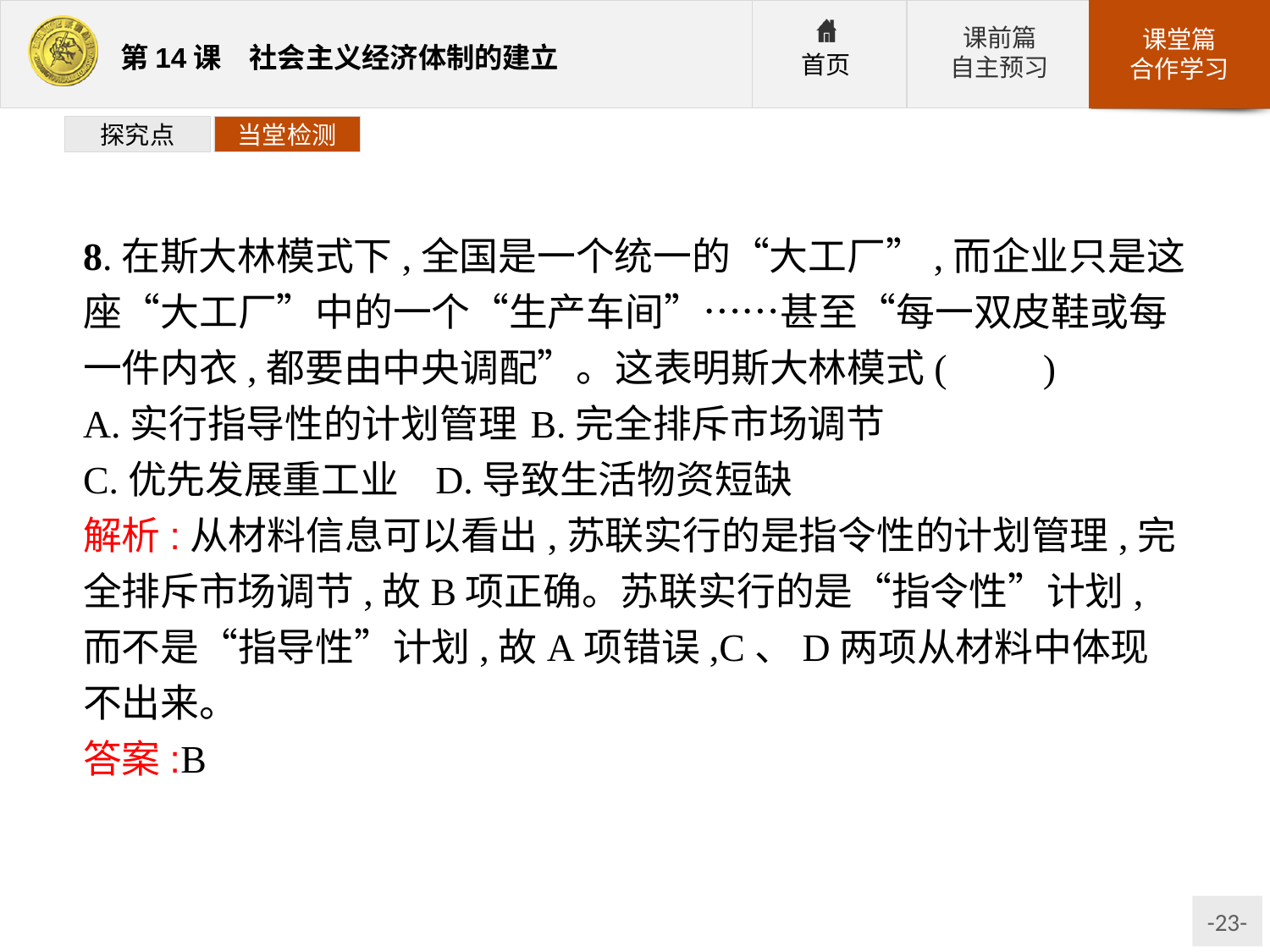

探究点
当堂检测
8.在斯大林模式下,全国是一个统一的“大工厂”,而企业只是这座“大工厂”中的一个“生产车间”……甚至“每一双皮鞋或每一件内衣,都要由中央调配”。这表明斯大林模式(　　)
A.实行指导性的计划管理	B.完全排斥市场调节
C.优先发展重工业	D.导致生活物资短缺
解析:从材料信息可以看出,苏联实行的是指令性的计划管理,完全排斥市场调节,故B项正确。苏联实行的是“指令性”计划,而不是“指导性”计划,故A项错误,C、D两项从材料中体现不出来。
答案:B